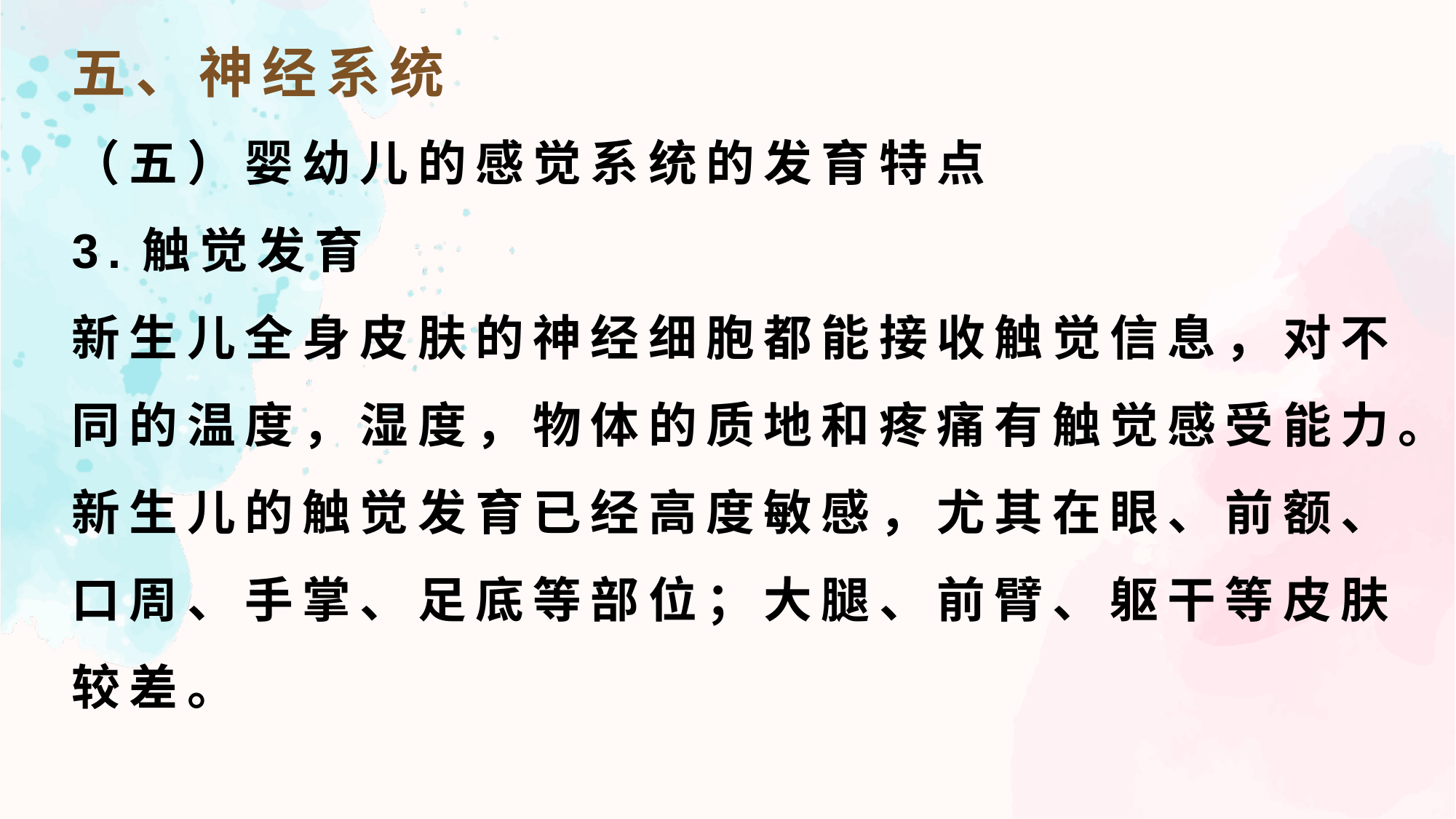

五、神经系统
（五）婴幼儿的感觉系统的发育特点
3.触觉发育
新生儿全身皮肤的神经细胞都能接收触觉信息，对不同的温度，湿度，物体的质地和疼痛有触觉感受能力。新生儿的触觉发育已经高度敏感，尤其在眼、前额、口周、手掌、足底等部位；大腿、前臂、躯干等皮肤较差。